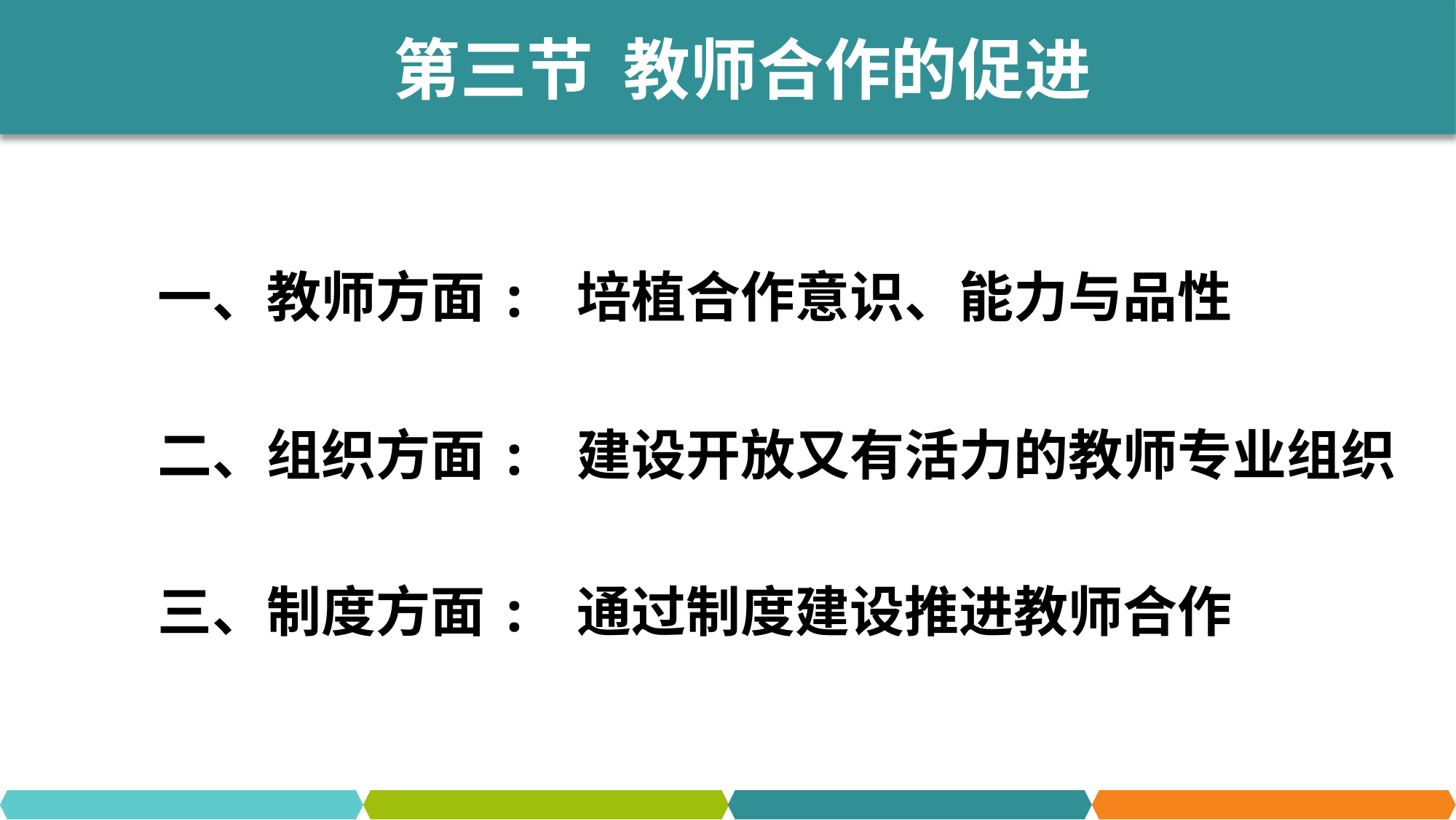

第三节  教师合作的促进

一、教师方面: 培植合作意识、能力与品性
二、组织方面: 建设开放又有活力的教师专业组织
三、制度方面: 通过制度建设推进教师合作